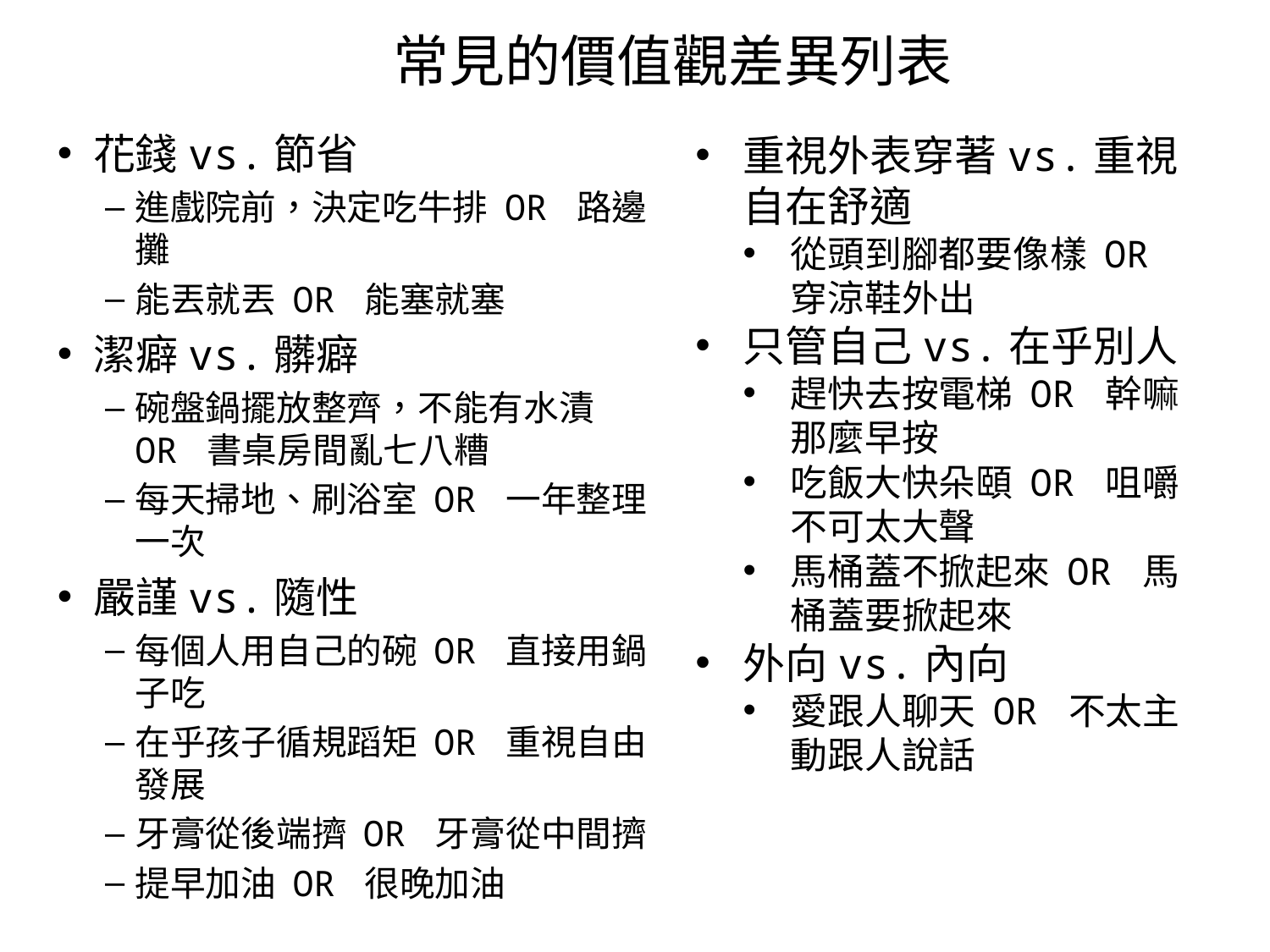

# 常見的價值觀差異列表
花錢vs.節省
進戲院前，決定吃牛排 OR 路邊攤
能丟就丟 OR 能塞就塞
潔癖vs.髒癖
碗盤鍋擺放整齊，不能有水漬 OR 書桌房間亂七八糟
每天掃地、刷浴室 OR 一年整理一次
嚴謹vs.隨性
每個人用自己的碗 OR 直接用鍋子吃
在乎孩子循規蹈矩 OR 重視自由發展
牙膏從後端擠 OR 牙膏從中間擠
提早加油 OR 很晚加油
重視外表穿著vs.重視自在舒適
從頭到腳都要像樣 OR 穿涼鞋外出
只管自己vs.在乎別人
趕快去按電梯 OR 幹嘛那麼早按
吃飯大快朵頤 OR 咀嚼不可太大聲
馬桶蓋不掀起來 OR 馬桶蓋要掀起來
外向vs.內向
愛跟人聊天 OR 不太主動跟人說話